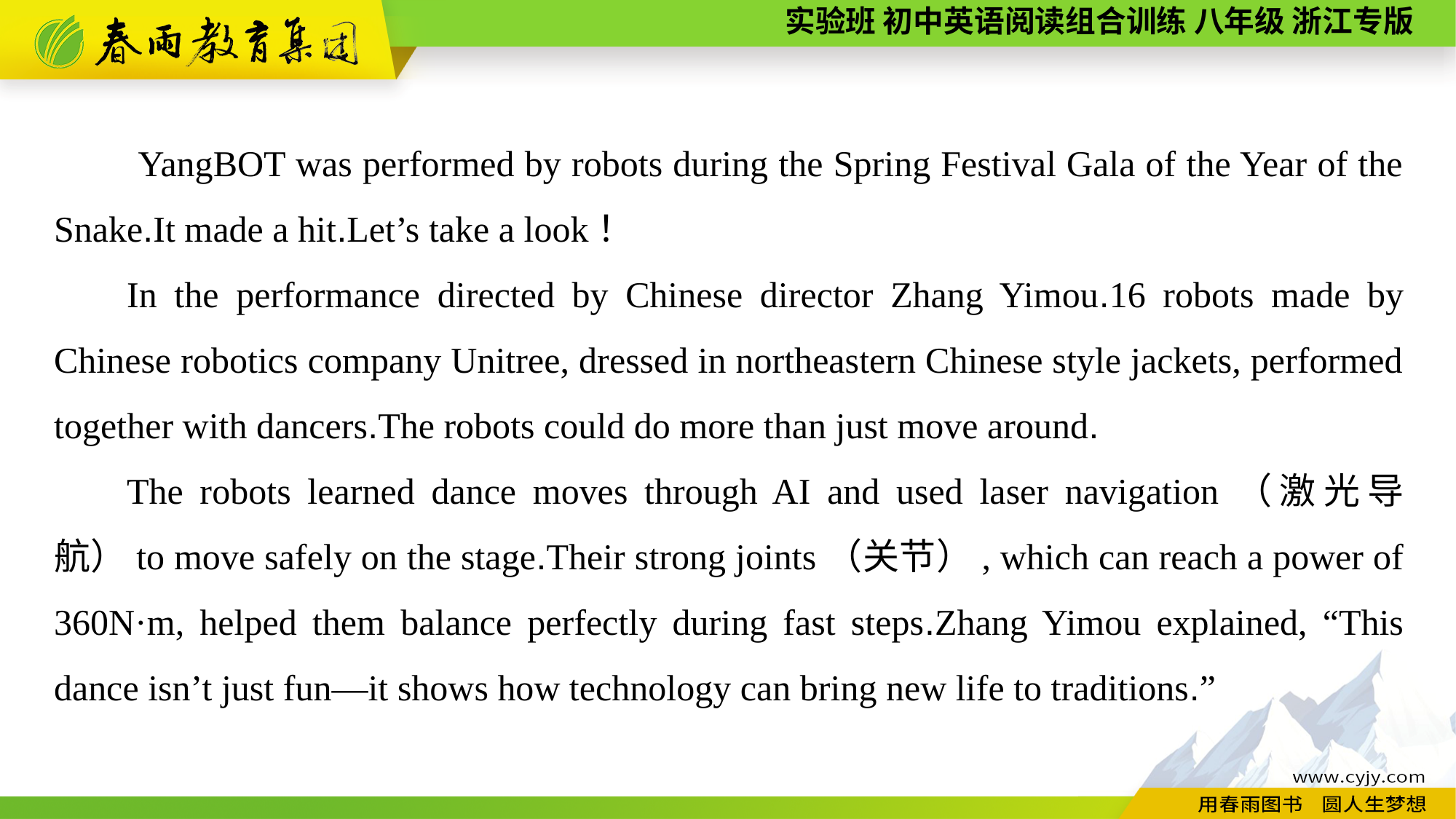

YangBOT was performed by robots during the Spring Festival Gala of the Year of the Snake.It made a hit.Let’s take a look！
In the performance directed by Chinese director Zhang Yimou.16 robots made by Chinese robotics company Unitree, dressed in northeastern Chinese style jackets, performed together with dancers.The robots could do more than just move around.
The robots learned dance moves through AI and used laser navigation（激光导航）to move safely on the stage.Their strong joints（关节）, which can reach a power of 360N·m, helped them balance perfectly during fast steps.Zhang Yimou explained, “This dance isn’t just fun—it shows how technology can bring new life to traditions.”